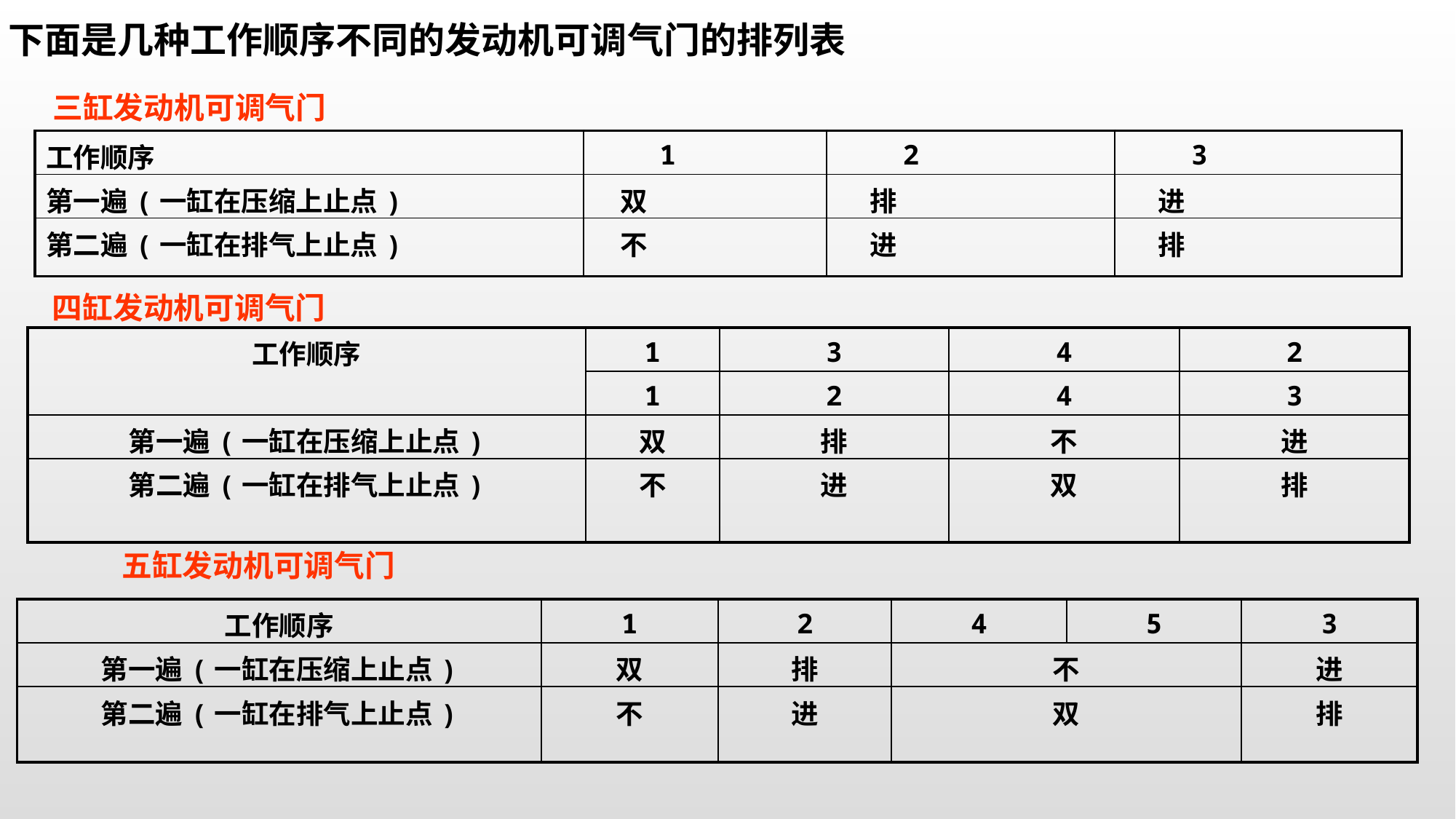

下面是几种工作顺序不同的发动机可调气门的排列表
 三缸发动机可调气门
| 工作顺序 | 1 | 2 | 3 |
| --- | --- | --- | --- |
| 第一遍(一缸在压缩上止点) | 双 | 排 | 进 |
| 第二遍(一缸在排气上止点) | 不 | 进 | 排 |
四缸发动机可调气门
| 工作顺序 | 1 | 3 | 4 | 2 |
| --- | --- | --- | --- | --- |
|  | 1 | 2 | 4 | 3 |
| 第一遍(一缸在压缩上止点) | 双 | 排 | 不 | 进 |
| 第二遍(一缸在排气上止点) | 不 | 进 | 双 | 排 |
 五缸发动机可调气门
| 工作顺序 | 1 | 2 | 4 | 5 | 3 |
| --- | --- | --- | --- | --- | --- |
| 第一遍(一缸在压缩上止点) | 双 | 排 | 不 |  | 进 |
| 第二遍(一缸在排气上止点) | 不 | 进 | 双 |  | 排 |